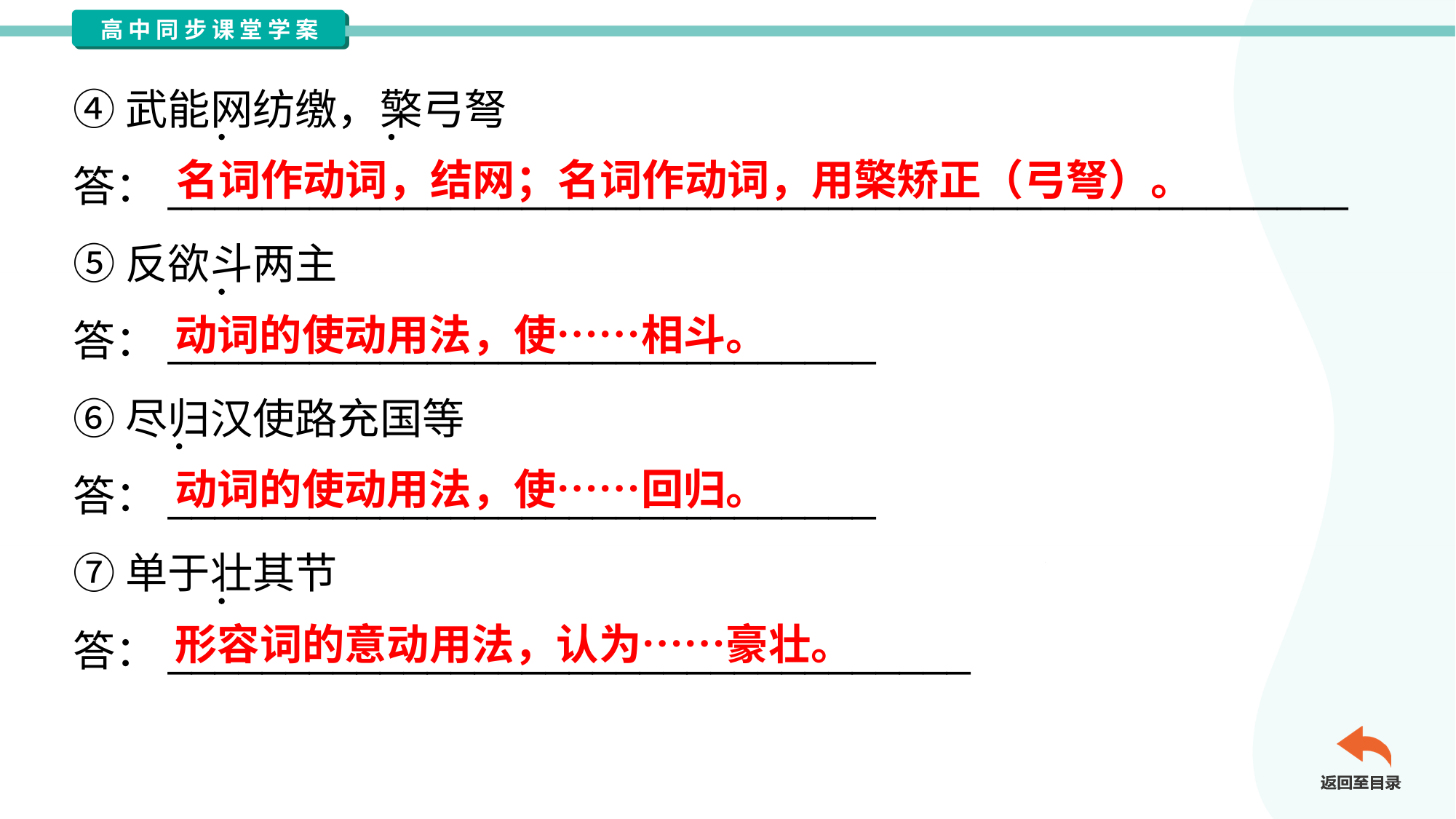

④武能网纺缴，檠弓弩
答：__________________________________________________
⑤反欲斗两主
答：______________________________
⑥尽归汉使路充国等
答：______________________________
⑦单于壮其节
答：__________________________________
名词作动词，结网；名词作动词，用檠矫正（弓弩）。

动词的使动用法，使……相斗。

动词的使动用法，使……回归。

形容词的意动用法，认为……豪壮。